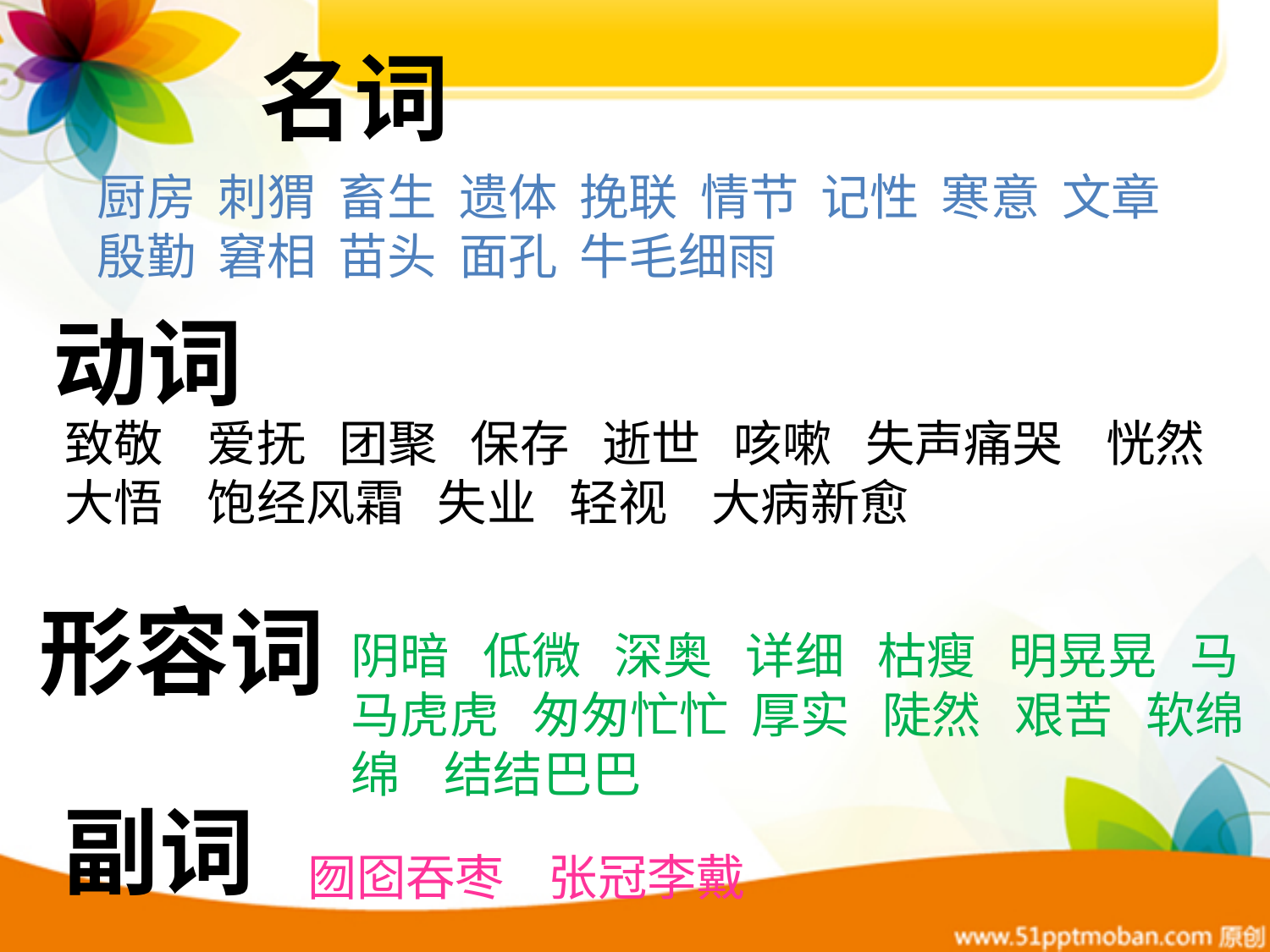

名词
厨房  刺猬  畜生  遗体  挽联  情节  记性  寒意  文章  殷勤  窘相  苗头  面孔  牛毛细雨
动词
致敬    爱抚   团聚   保存   逝世   咳嗽   失声痛哭    恍然大悟    饱经风霜   失业   轻视    大病新愈
形容词
阴暗   低微   深奥   详细   枯瘦   明晃晃   马马虎虎   匆匆忙忙  厚实   陡然   艰苦   软绵绵    结结巴巴
副词
囫囵吞枣    张冠李戴